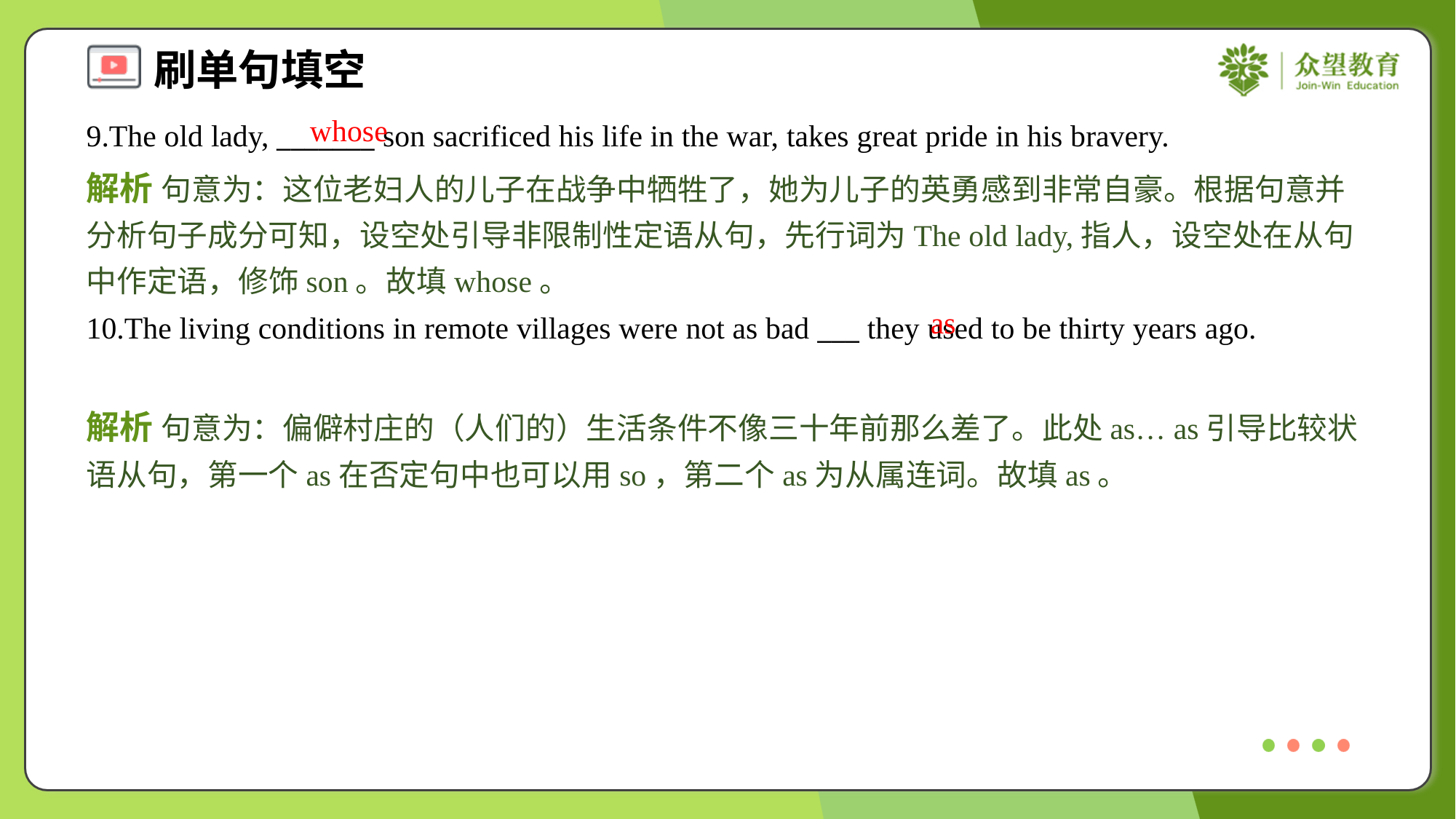

whose
9.The old lady, _______ son sacrificed his life in the war, takes great pride in his bravery.
解析 句意为：这位老妇人的儿子在战争中牺牲了，她为儿子的英勇感到非常自豪。根据句意并分析句子成分可知，设空处引导非限制性定语从句，先行词为The old lady,指人，设空处在从句中作定语，修饰son。故填whose。
as
10.The living conditions in remote villages were not as bad ___ they used to be thirty years ago.
解析 句意为：偏僻村庄的（人们的）生活条件不像三十年前那么差了。此处as… as引导比较状语从句，第一个as在否定句中也可以用so，第二个as为从属连词。故填as。